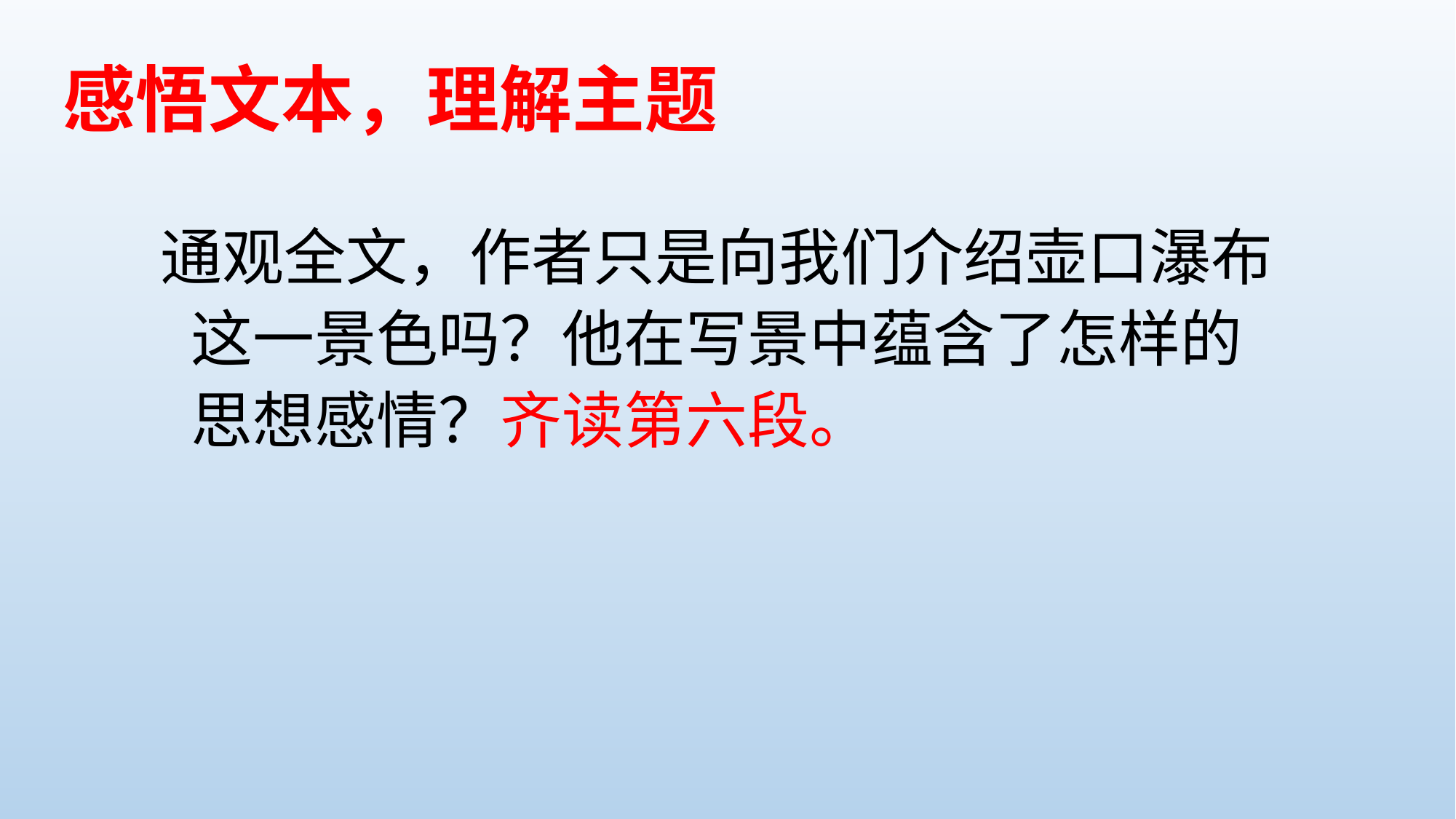

感悟文本，理解主题

通观全文，作者只是向我们介绍壶口瀑布这一景色吗？他在写景中蕴含了怎样的思想感情？齐读第六段。